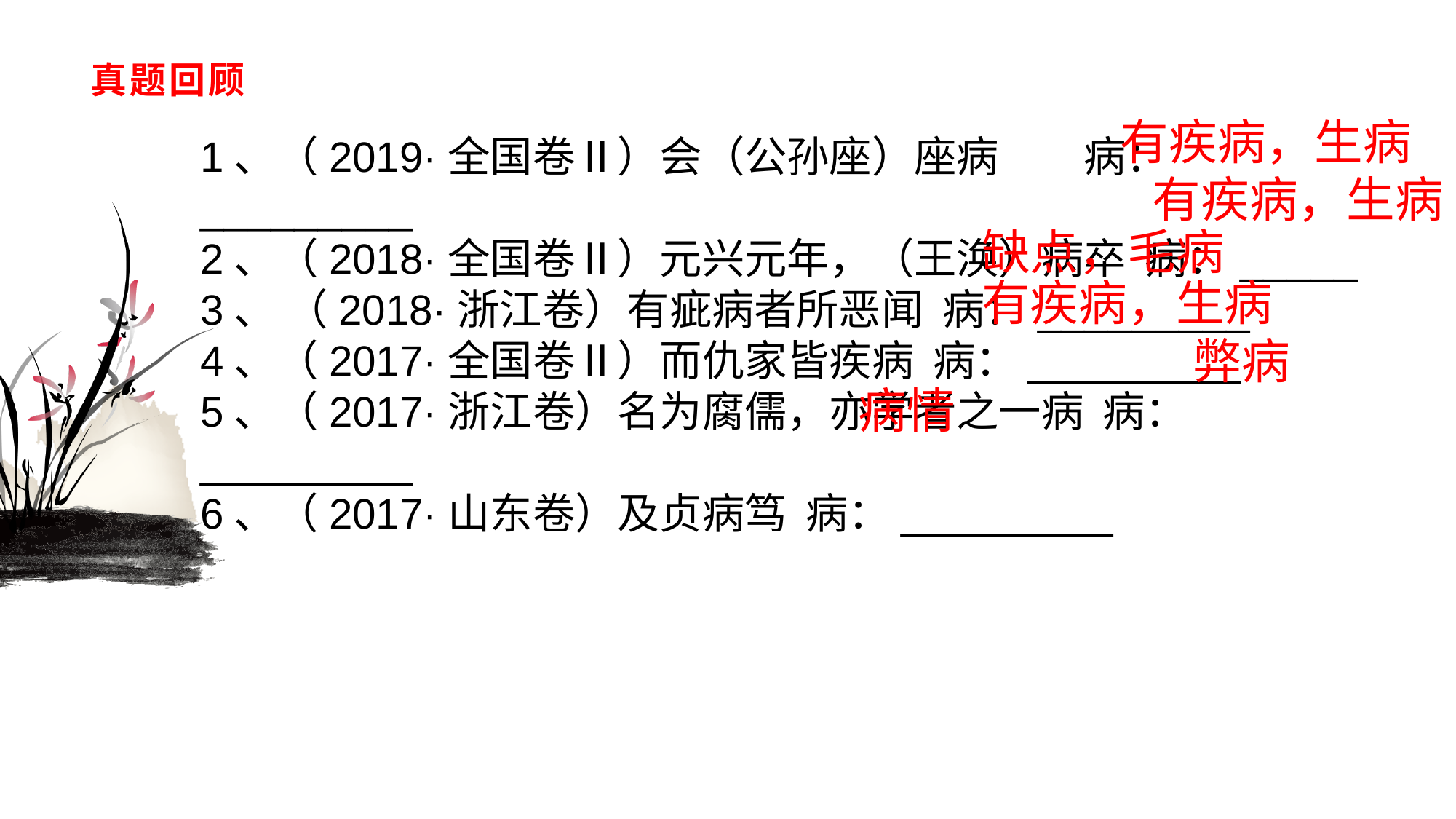

# 真题回顾
有疾病，生病
1、（2019·全国卷Ⅱ）会（公孙座）座病　　病：_________
2、（2018·全国卷Ⅱ）元兴元年，（王涣）病卒  病：_____
3、 （2018·浙江卷）有疵病者所恶闻  病：_________
4、（2017·全国卷Ⅱ）而仇家皆疾病  病：_________
5、（2017·浙江卷）名为腐儒，亦学者之一病  病：_________
6、（2017·山东卷）及贞病笃  病：_________
有疾病，生病
缺点，毛病
有疾病，生病
弊病
病情